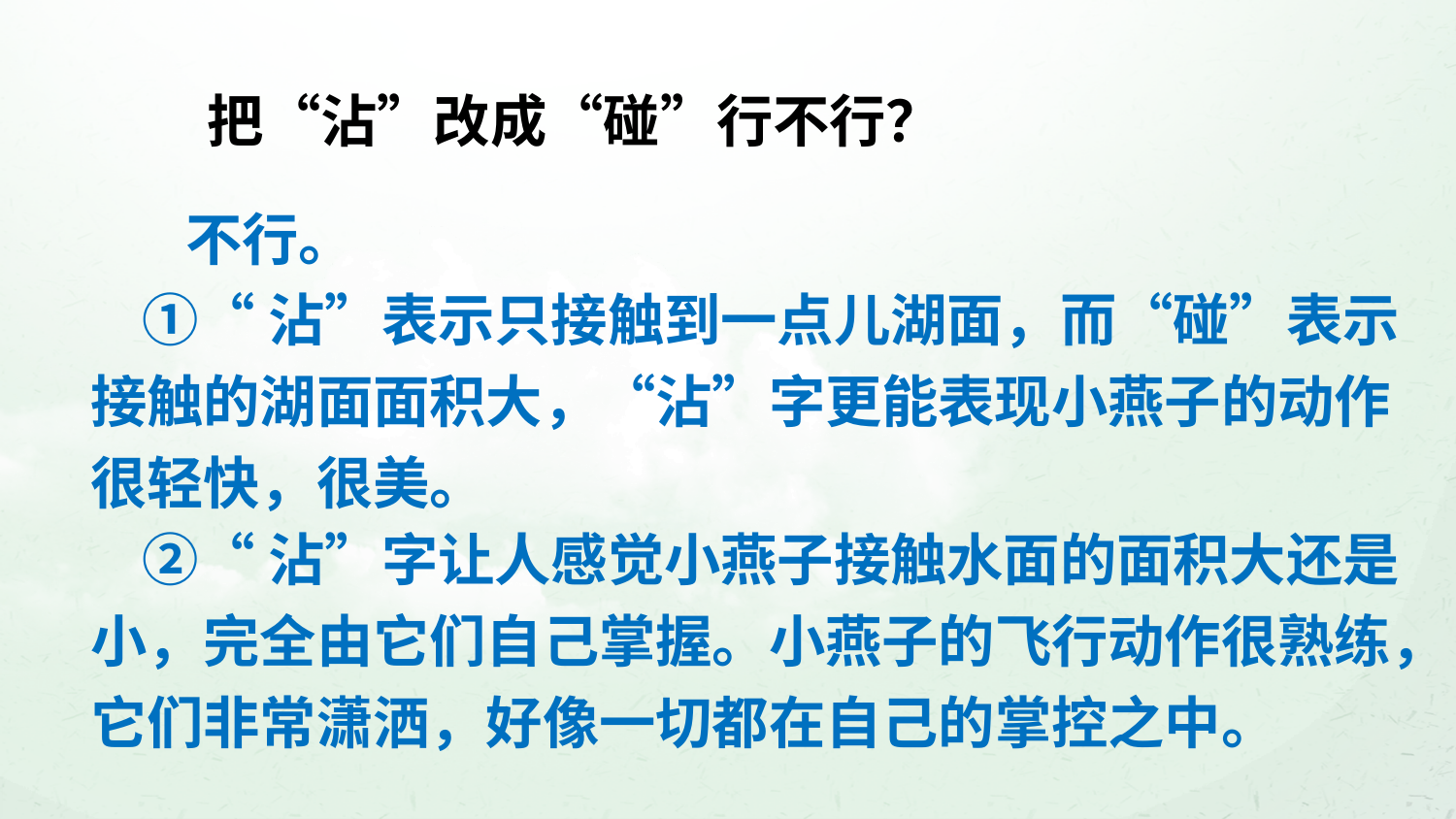

把“沾”改成“碰”行不行？
不行。
    ①“沾”表示只接触到一点儿湖面，而“碰”表示接触的湖面面积大，“沾”字更能表现小燕子的动作很轻快，很美。
    ②“沾”字让人感觉小燕子接触水面的面积大还是小，完全由它们自己掌握。小燕子的飞行动作很熟练，它们非常潇洒，好像一切都在自己的掌控之中。